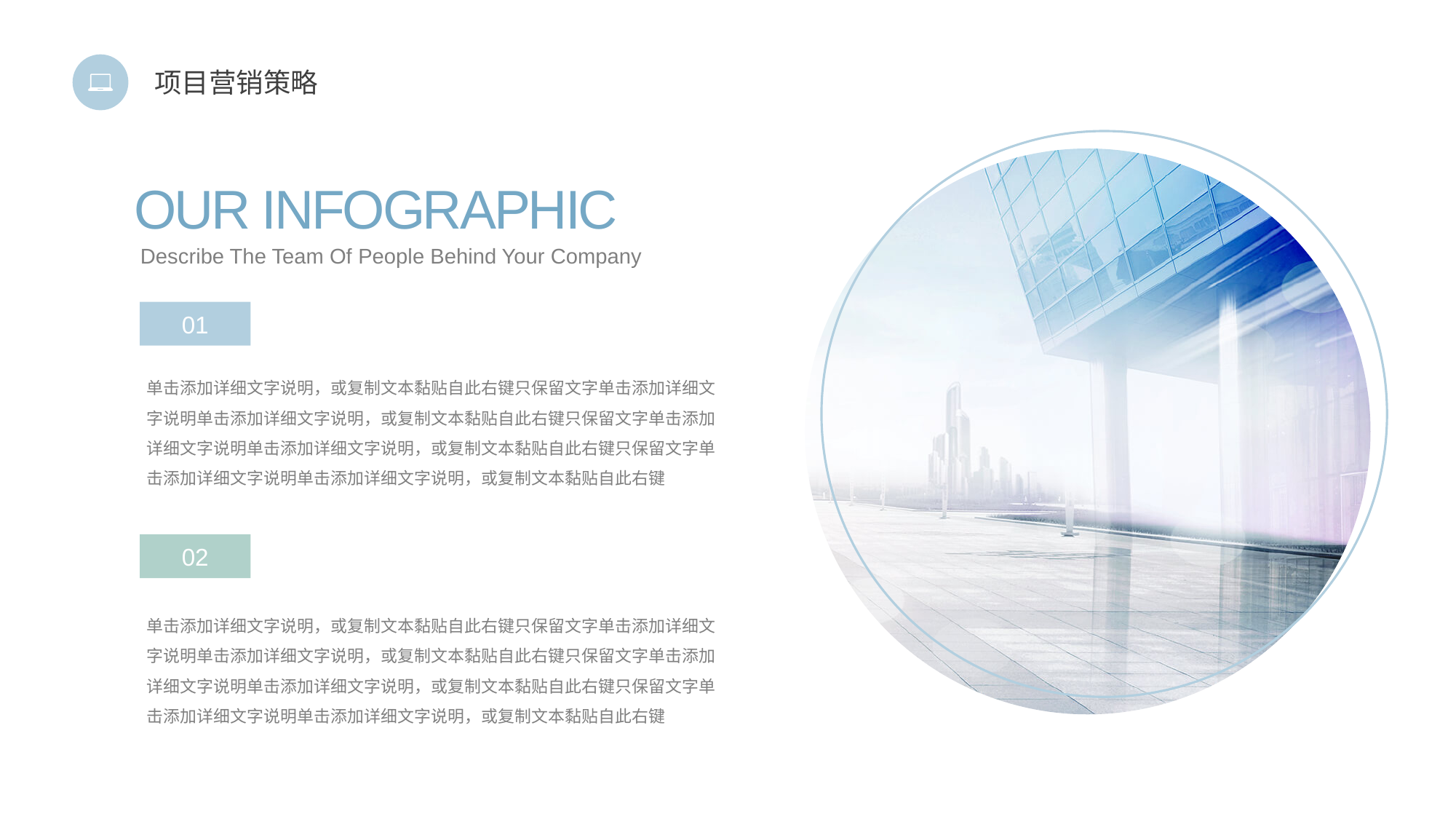

项目营销策略

OUR INFOGRAPHIC
Describe The Team Of People Behind Your Company
01
单击添加详细文字说明，或复制文本黏贴自此右键只保留文字单击添加详细文字说明单击添加详细文字说明，或复制文本黏贴自此右键只保留文字单击添加详细文字说明单击添加详细文字说明，或复制文本黏贴自此右键只保留文字单击添加详细文字说明单击添加详细文字说明，或复制文本黏贴自此右键
02
单击添加详细文字说明，或复制文本黏贴自此右键只保留文字单击添加详细文字说明单击添加详细文字说明，或复制文本黏贴自此右键只保留文字单击添加详细文字说明单击添加详细文字说明，或复制文本黏贴自此右键只保留文字单击添加详细文字说明单击添加详细文字说明，或复制文本黏贴自此右键